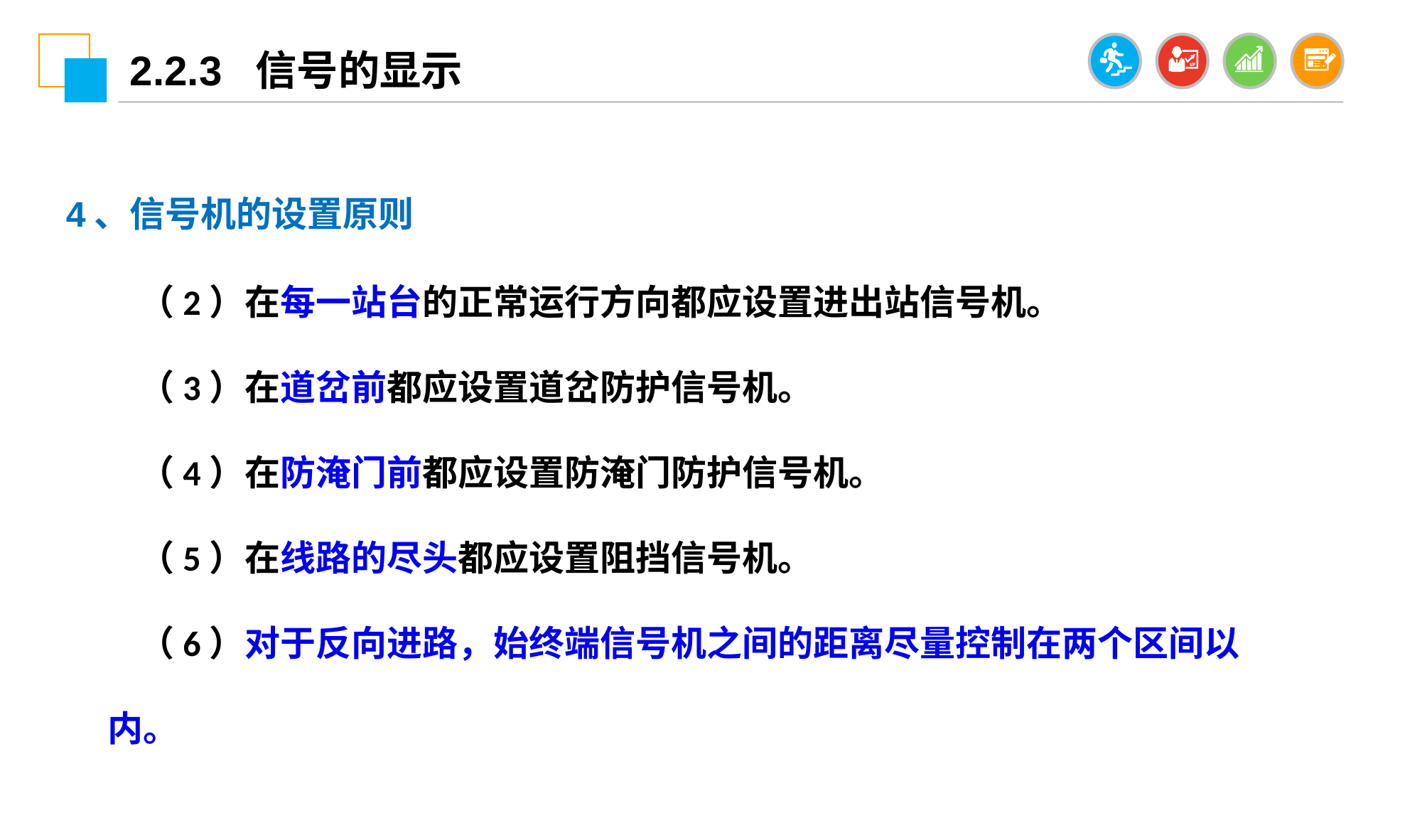

2.2.3  信号的显示
4、信号机的设置原则
（2）在每一站台的正常运行方向都应设置进出站信号机。
（3）在道岔前都应设置道岔防护信号机。
（4）在防淹门前都应设置防淹门防护信号机。
（5）在线路的尽头都应设置阻挡信号机。
（6）对于反向进路，始终端信号机之间的距离尽量控制在两个区间以内。